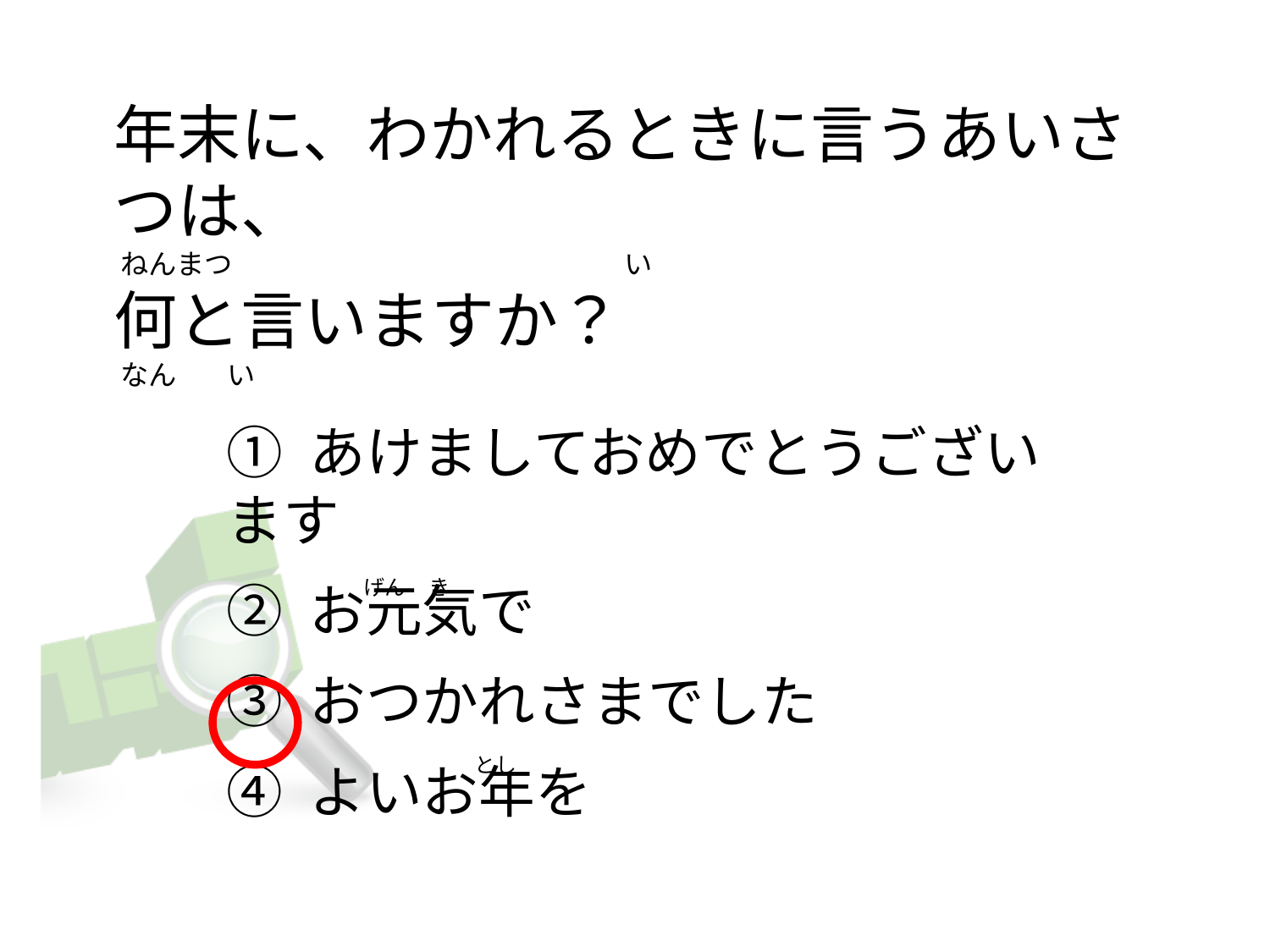

# 年末に、わかれるときに言うあいさつは、 ねんまつ                                                              い 何と言いますか？ なん        い
① あけましておめでとうございます
② お元気で
③ おつかれさまでした
④ よいお年を
           げん     き

                              とし